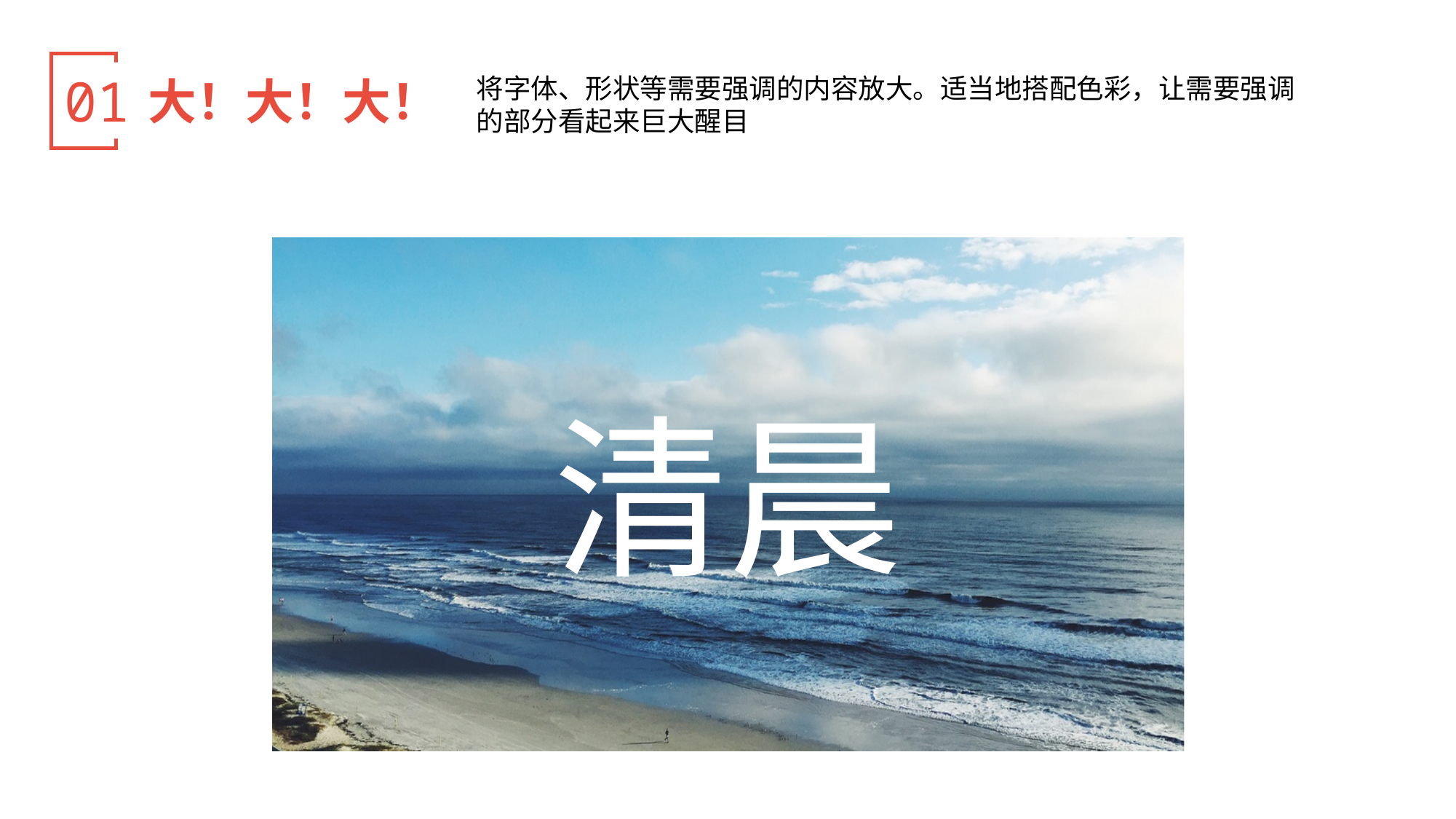

01
大！大！大！
将字体、形状等需要强调的内容放大。适当地搭配色彩，让需要强调
的部分看起来巨大醒目

清晨